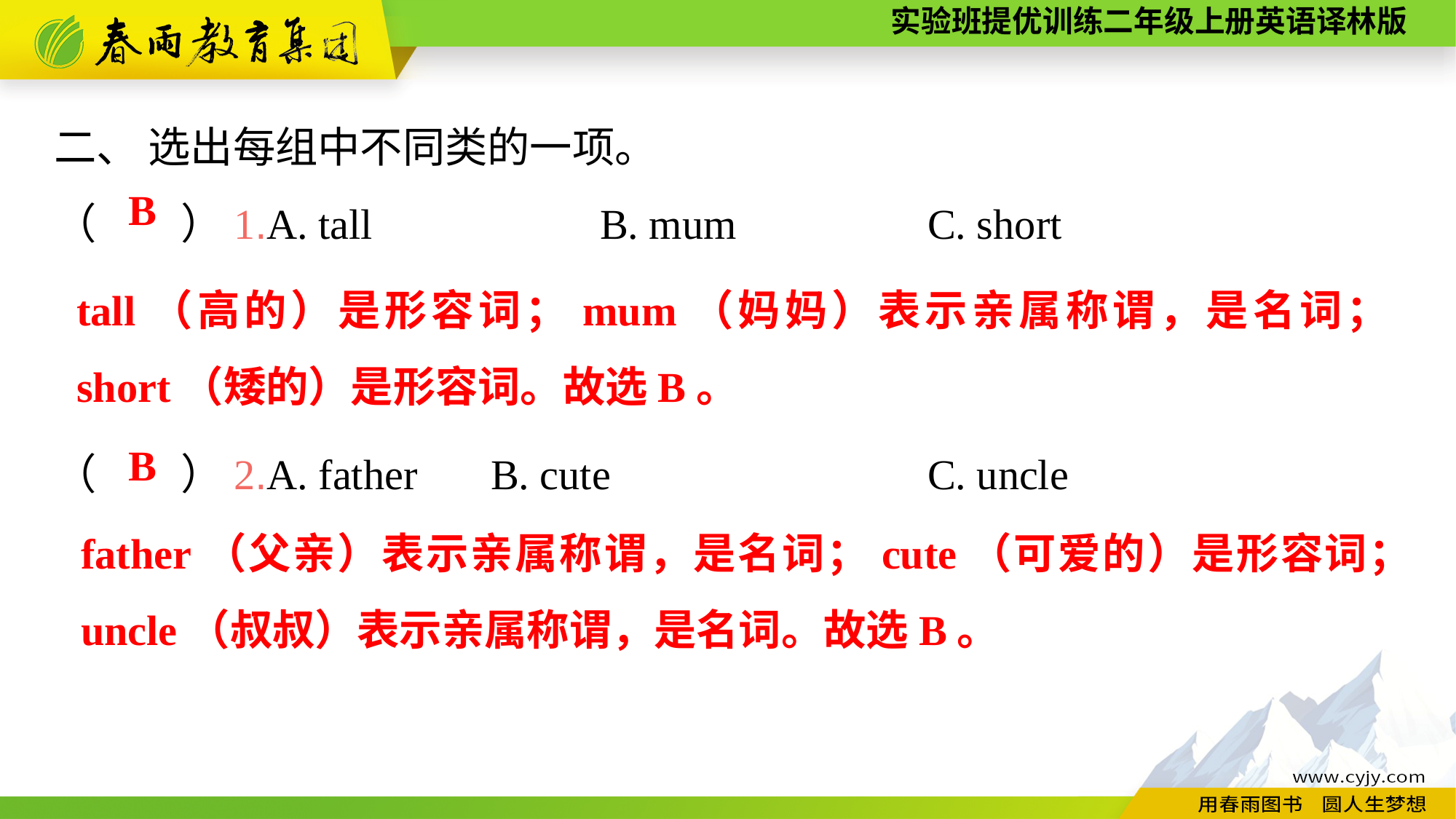

二、 选出每组中不同类的一项。
（　　）1.A. tall　　　　	B. mum　　　　	C. short

（　　）2.A. father	B. cute			C. uncle
B
tall（高的）是形容词；mum（妈妈）表示亲属称谓，是名词；short（矮的）是形容词。故选B。
B
father（父亲）表示亲属称谓，是名词；cute（可爱的）是形容词；uncle（叔叔）表示亲属称谓，是名词。故选B。